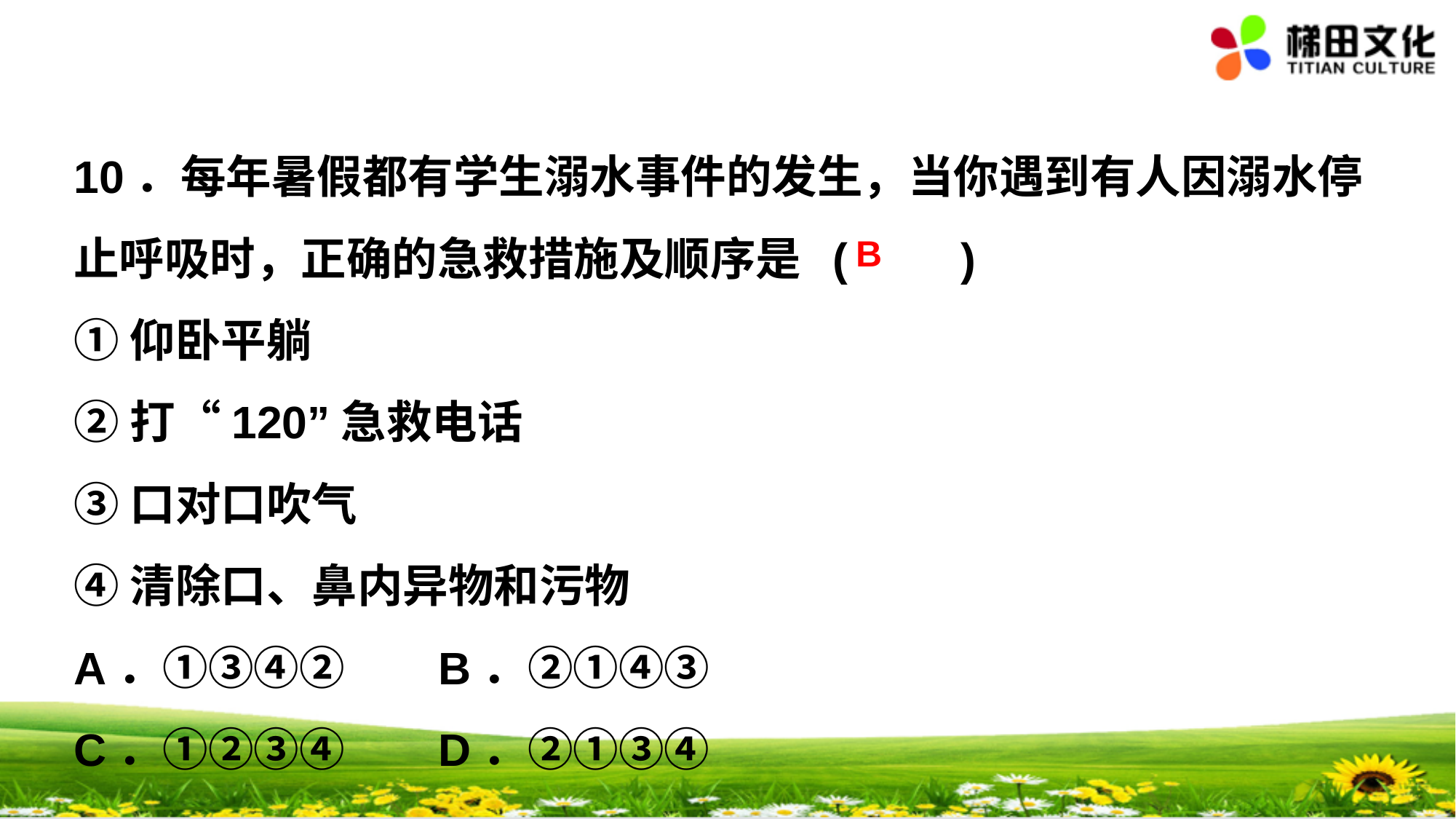

10．每年暑假都有学生溺水事件的发生，当你遇到有人因溺水停止呼吸时，正确的急救措施及顺序是  (　　)
①仰卧平躺
②打“120”急救电话
③口对口吹气
④清除口、鼻内异物和污物
A．①③④②        B．②①④③
C．①②③④        D．②①③④
B